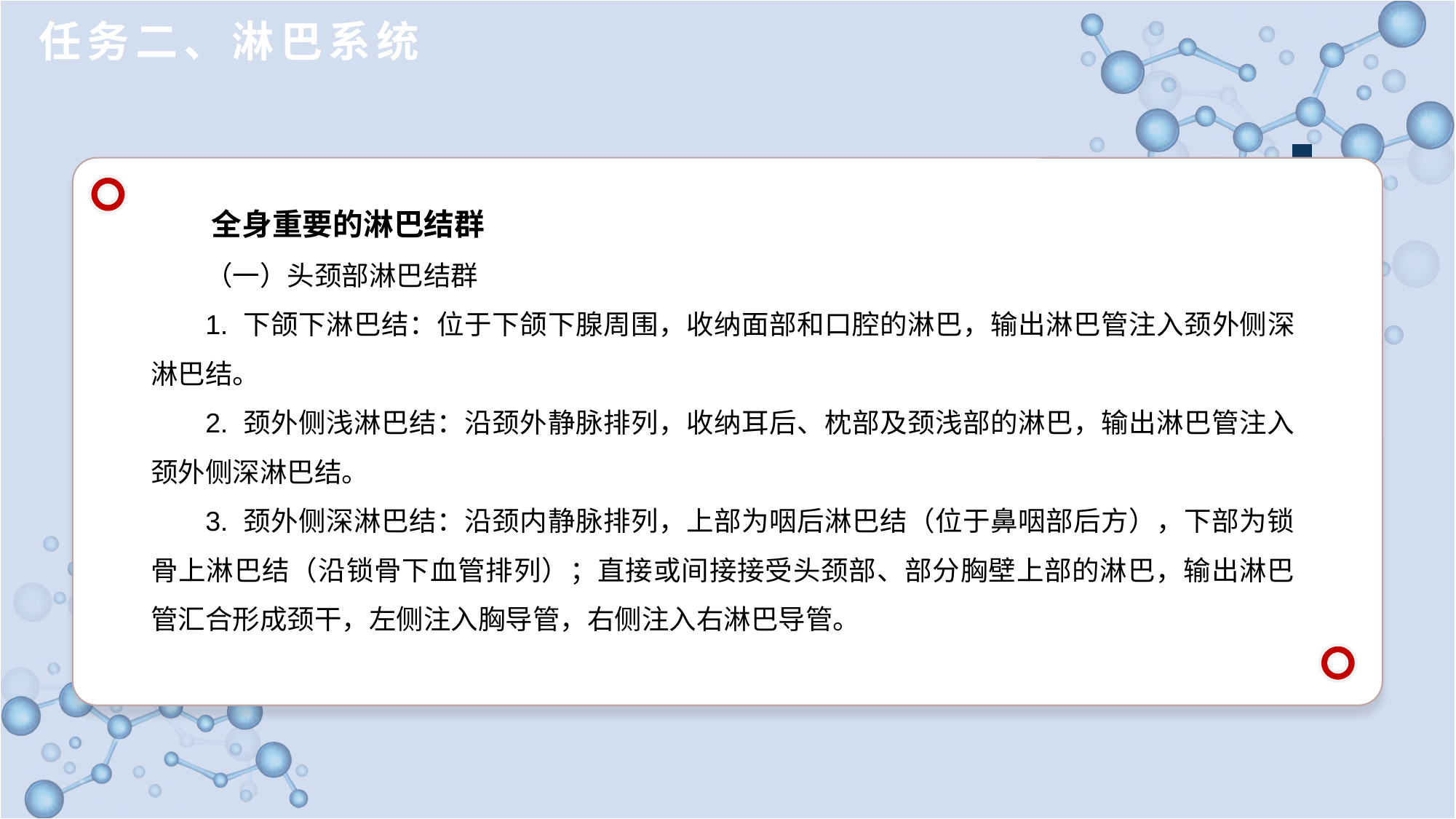

任务二、淋巴系统

全身重要的淋巴结群
（一）头颈部淋巴结群
1. 下颌下淋巴结：位于下颌下腺周围，收纳面部和口腔的淋巴，输出淋巴管注入颈外侧深淋巴结。
2. 颈外侧浅淋巴结：沿颈外静脉排列，收纳耳后、枕部及颈浅部的淋巴，输出淋巴管注入颈外侧深淋巴结。
3. 颈外侧深淋巴结：沿颈内静脉排列，上部为咽后淋巴结（位于鼻咽部后方），下部为锁骨上淋巴结（沿锁骨下血管排列）；直接或间接接受头颈部、部分胸壁上部的淋巴，输出淋巴管汇合形成颈干，左侧注入胸导管，右侧注入右淋巴导管。